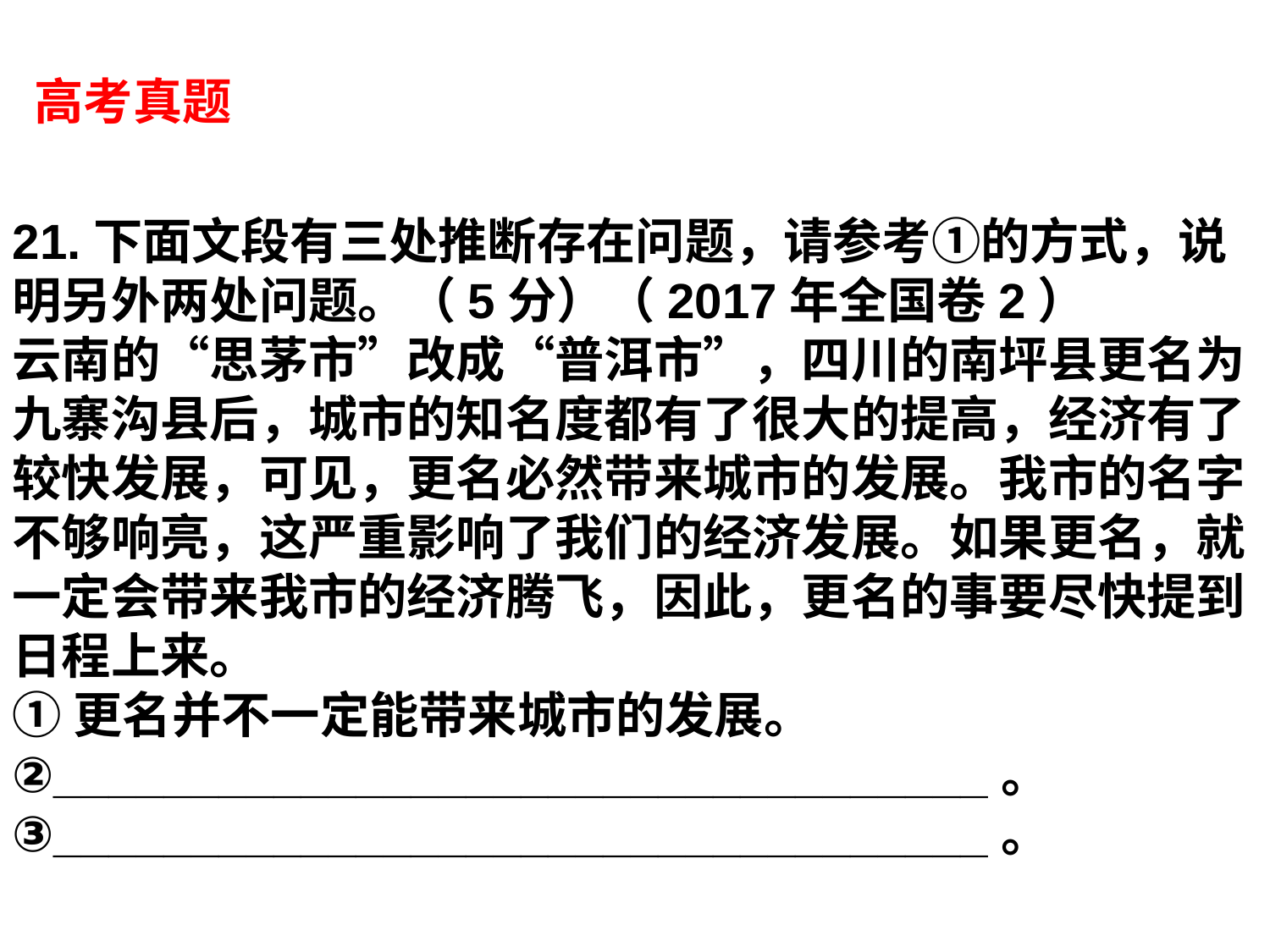

高考真题
21.下面文段有三处推断存在问题，请参考①的方式，说明另外两处问题。（5分）（2017年全国卷2）
云南的“思茅市”改成“普洱市”，四川的南坪县更名为九寨沟县后，城市的知名度都有了很大的提高，经济有了较快发展，可见，更名必然带来城市的发展。我市的名字不够响亮，这严重影响了我们的经济发展。如果更名，就一定会带来我市的经济腾飞，因此，更名的事要尽快提到日程上来。
①更名并不一定能带来城市的发展。
②__________________________________。
③__________________________________。